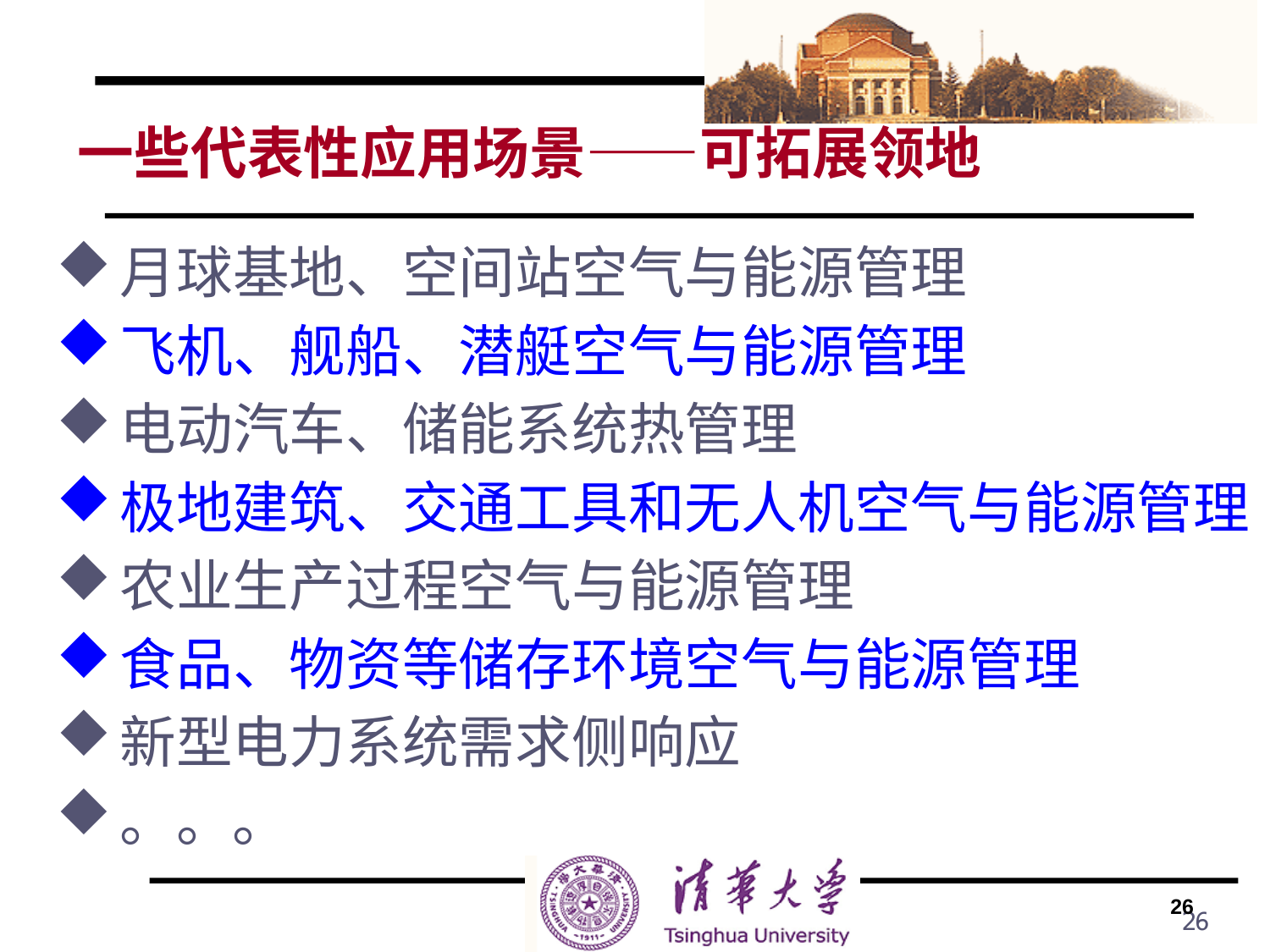

# 一些代表性应用场景——可拓展领地
月球基地、空间站空气与能源管理
飞机、舰船、潜艇空气与能源管理
电动汽车、储能系统热管理
极地建筑、交通工具和无人机空气与能源管理
农业生产过程空气与能源管理
食品、物资等储存环境空气与能源管理
新型电力系统需求侧响应
。。。
26